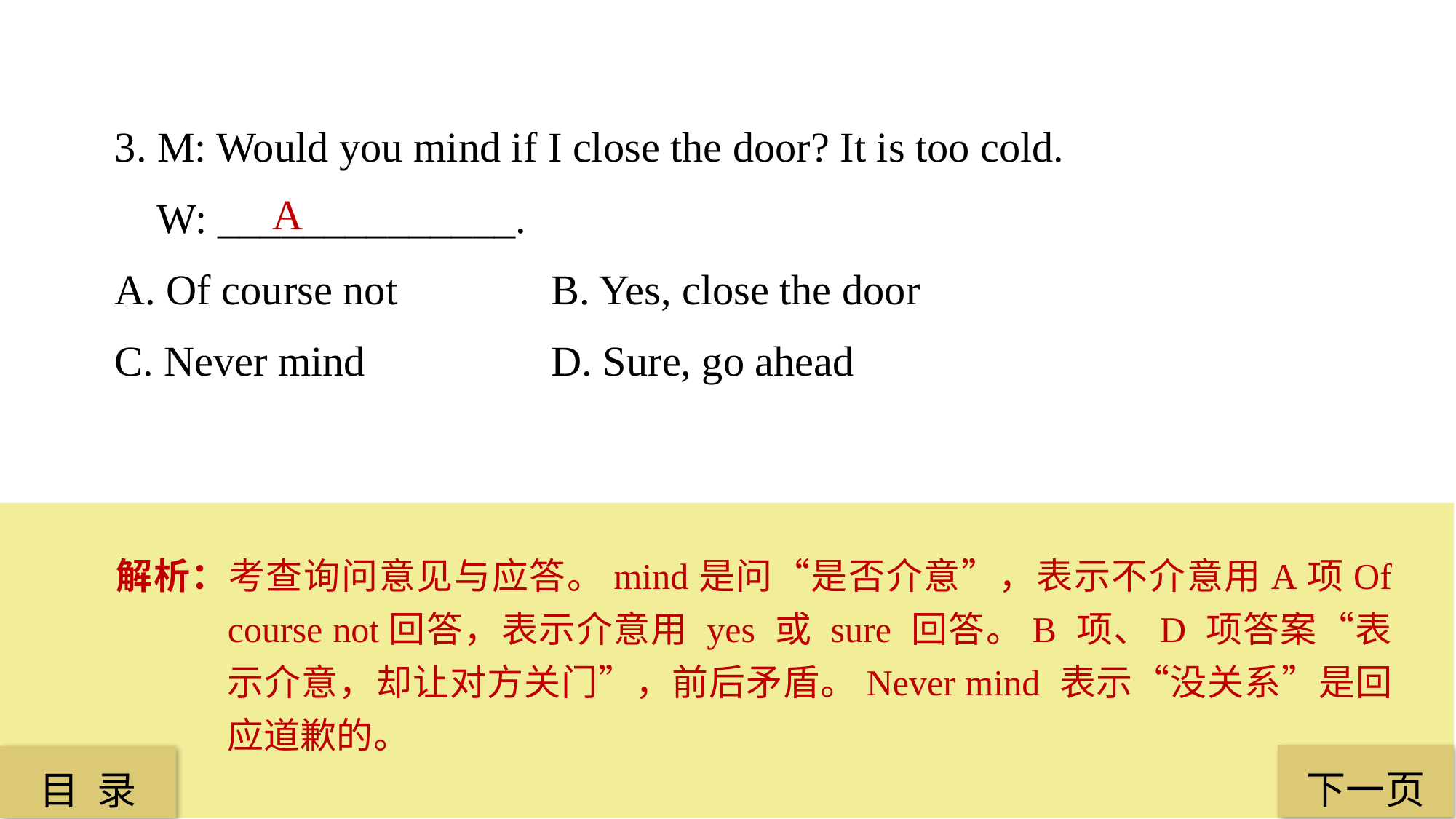

3. M: Would you mind if I close the door? It is too cold.
    W: ______________.
A. Of course not 		B. Yes, close the door
C. Never mind 		D. Sure, go ahead
 A
解析：考查询问意见与应答。mind是问“是否介意”，表示不介意用A项Of course not回答，表示介意用 yes 或 sure 回答。B 项、D 项答案“表示介意，却让对方关门”，前后矛盾。Never mind 表示“没关系”是回应道歉的。